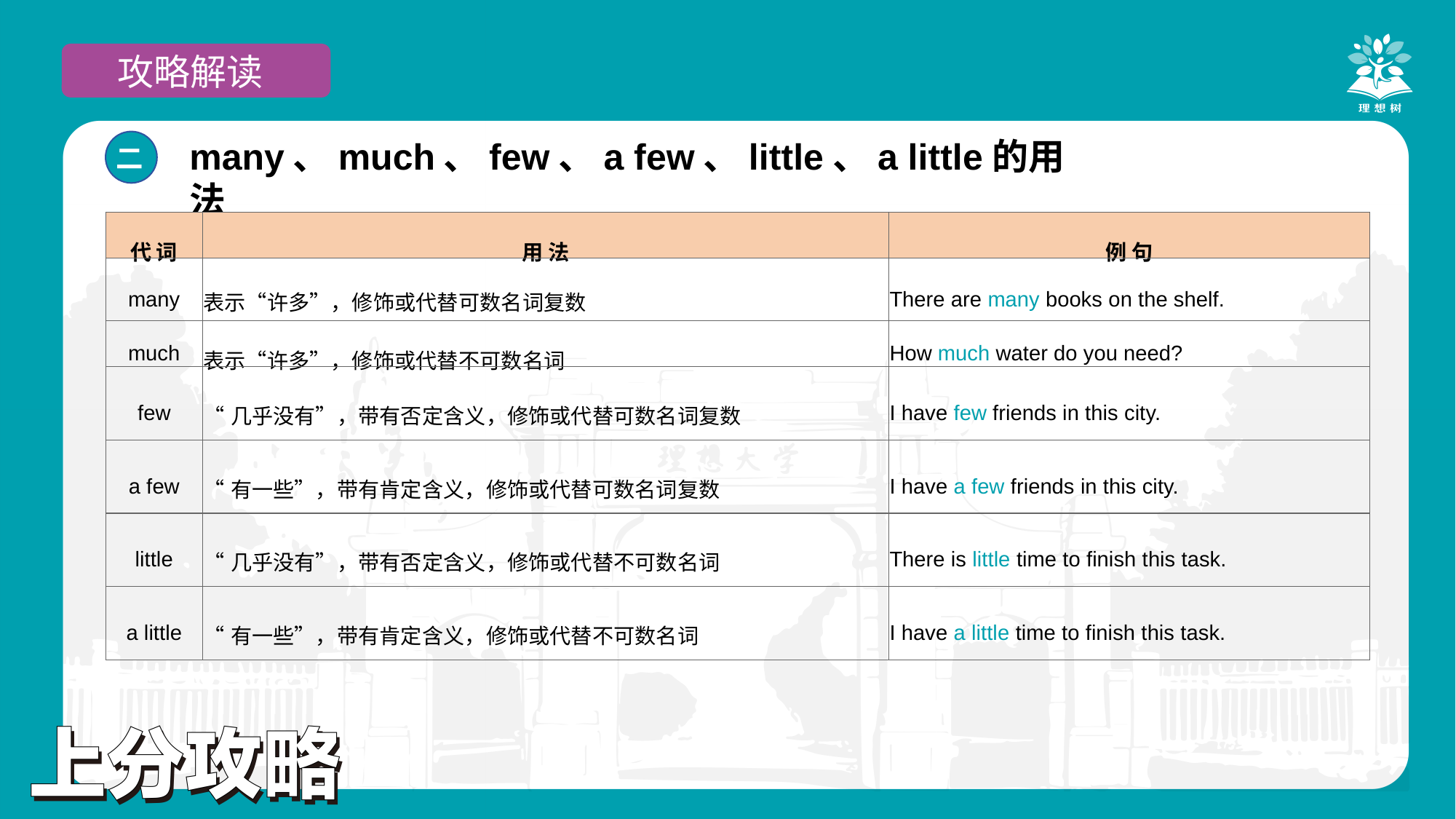

攻略解读
many、much、few、a few、little、a little的用法

二
| 代 词 | 用 法 | 例 句 |
| --- | --- | --- |
| many | 表示“许多”，修饰或代替可数名词复数 | There are many books on the shelf. |
| much | 表示“许多”，修饰或代替不可数名词 | How much water do you need? |
| few | “几乎没有”，带有否定含义，修饰或代替可数名词复数 | I have few friends in this city. |
| a few | “有一些”，带有肯定含义，修饰或代替可数名词复数 | I have a few friends in this city. |
| little | “几乎没有”，带有否定含义，修饰或代替不可数名词 | There is little time to finish this task. |
| a little | “有一些”，带有肯定含义，修饰或代替不可数名词 | I have a little time to finish this task. |